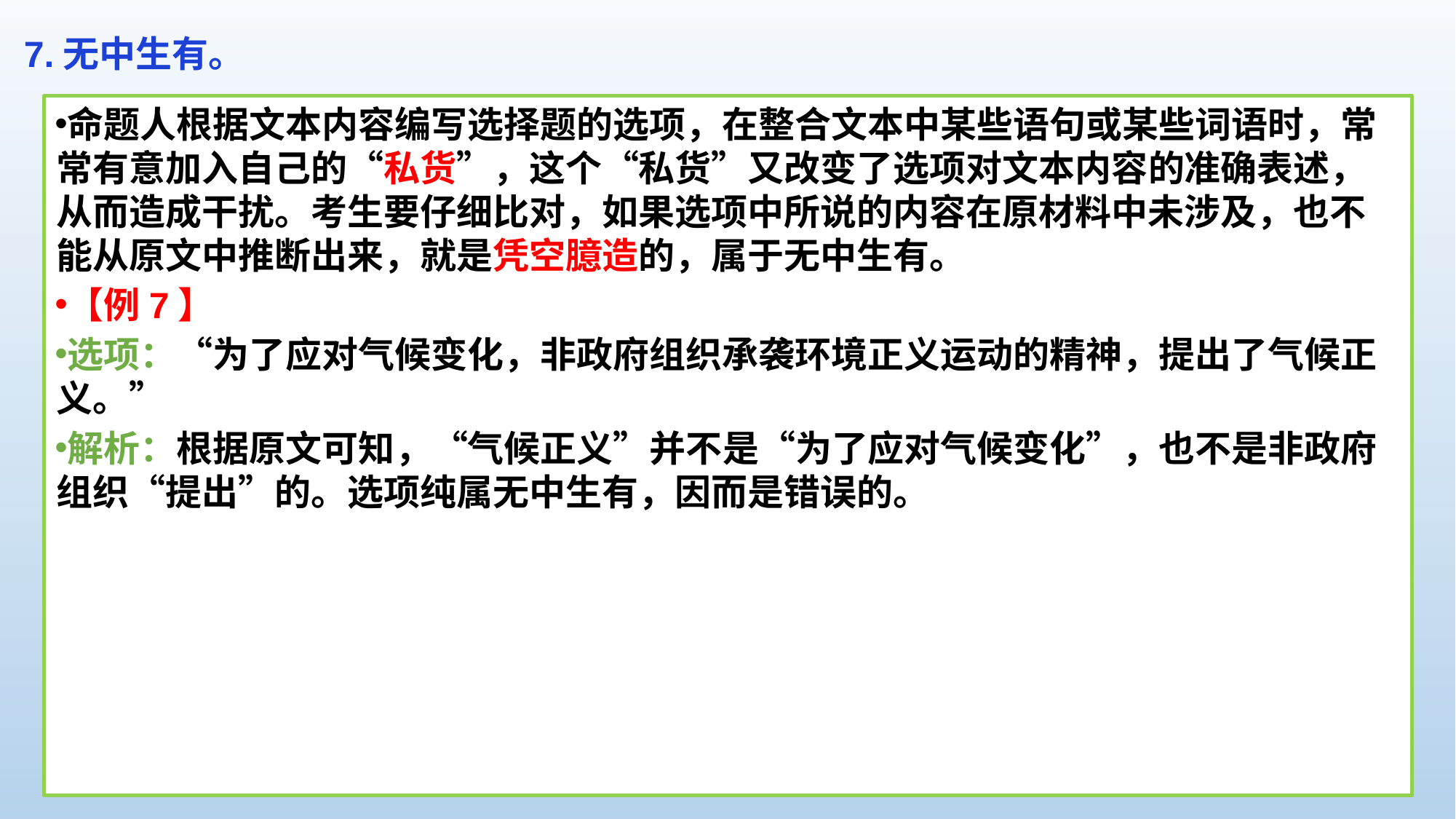

7.无中生有。
命题人根据文本内容编写选择题的选项，在整合文本中某些语句或某些词语时，常常有意加入自己的“私货”，这个“私货”又改变了选项对文本内容的准确表述，从而造成干扰。考生要仔细比对，如果选项中所说的内容在原材料中未涉及，也不能从原文中推断出来，就是凭空臆造的，属于无中生有。
【例7】
选项：“为了应对气候变化，非政府组织承袭环境正义运动的精神，提出了气候正义。”
解析：根据原文可知，“气候正义”并不是“为了应对气候变化”，也不是非政府组织“提出”的。选项纯属无中生有，因而是错误的。